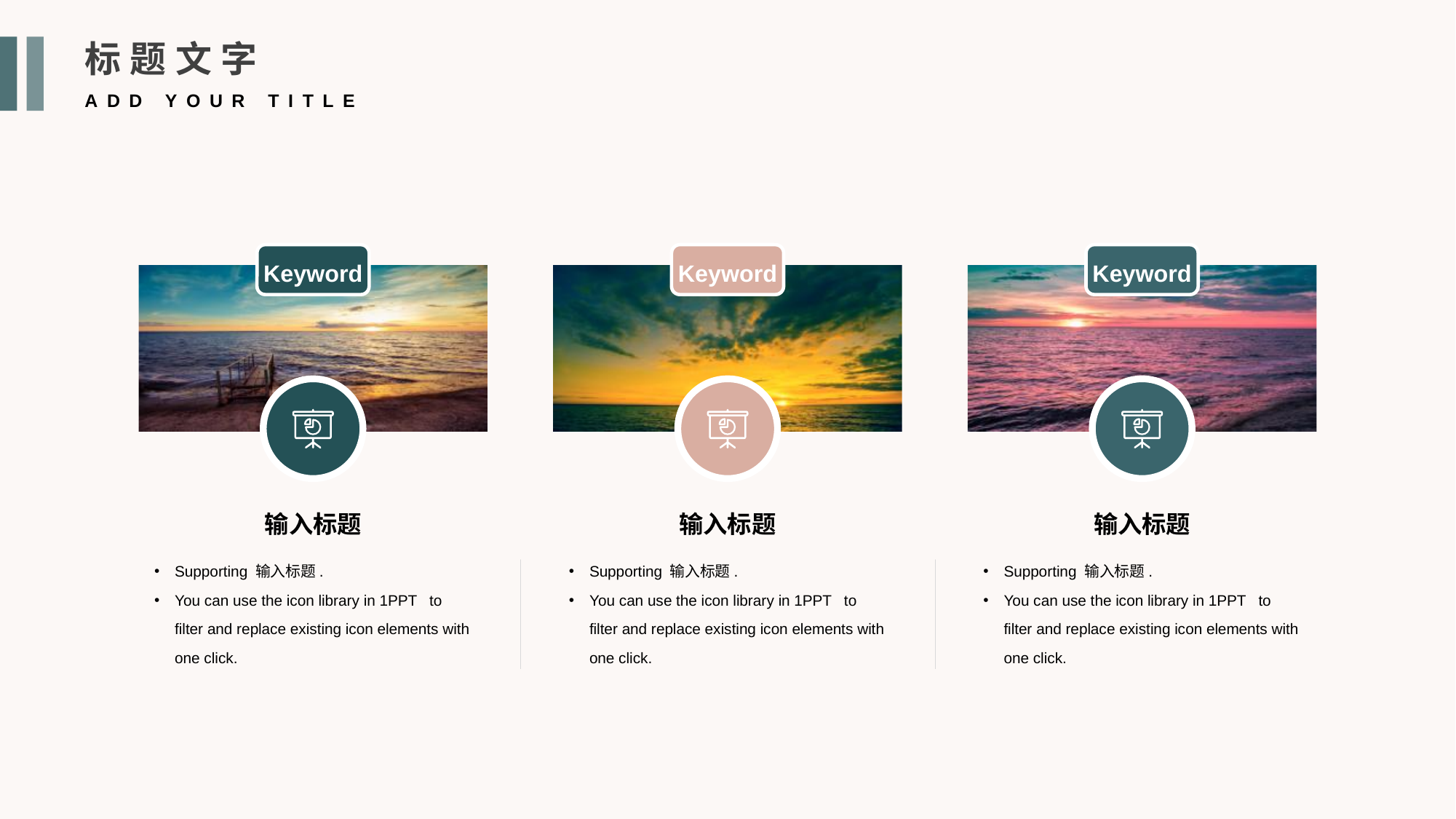

标题文字
ADD YOUR TITLE

Keyword
Keyword
Keyword

输入标题
输入标题
输入标题
Supporting 输入标题.
You can use the icon library in 1PPT   to filter and replace existing icon elements with one click.
Supporting 输入标题.
You can use the icon library in 1PPT   to filter and replace existing icon elements with one click.
Supporting 输入标题.
You can use the icon library in 1PPT   to filter and replace existing icon elements with one click.